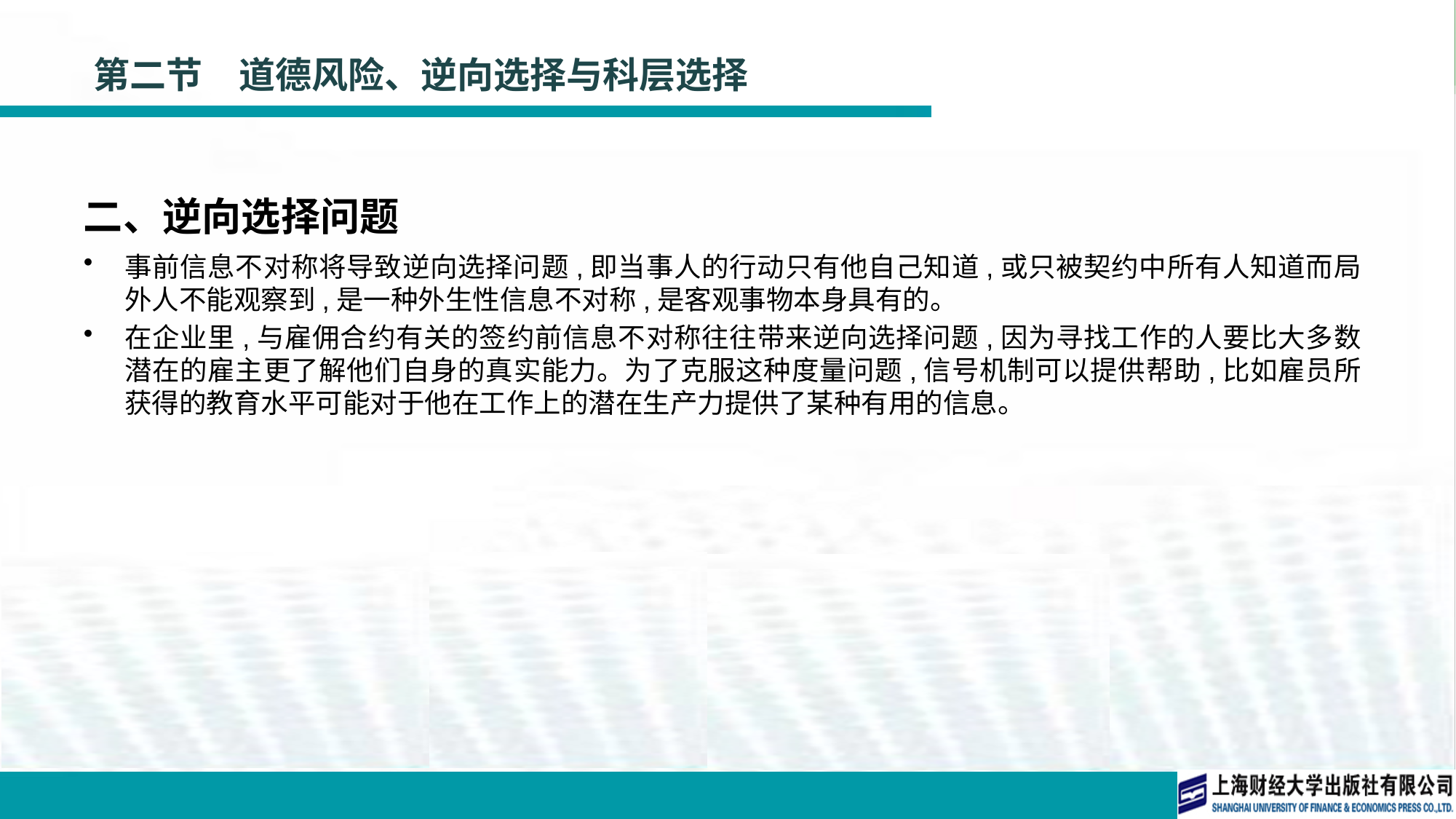

# 第二节　道德风险、逆向选择与科层选择
二、逆向选择问题
事前信息不对称将导致逆向选择问题,即当事人的行动只有他自己知道,或只被契约中所有人知道而局外人不能观察到,是一种外生性信息不对称,是客观事物本身具有的。
在企业里,与雇佣合约有关的签约前信息不对称往往带来逆向选择问题,因为寻找工作的人要比大多数潜在的雇主更了解他们自身的真实能力。为了克服这种度量问题,信号机制可以提供帮助,比如雇员所获得的教育水平可能对于他在工作上的潜在生产力提供了某种有用的信息。